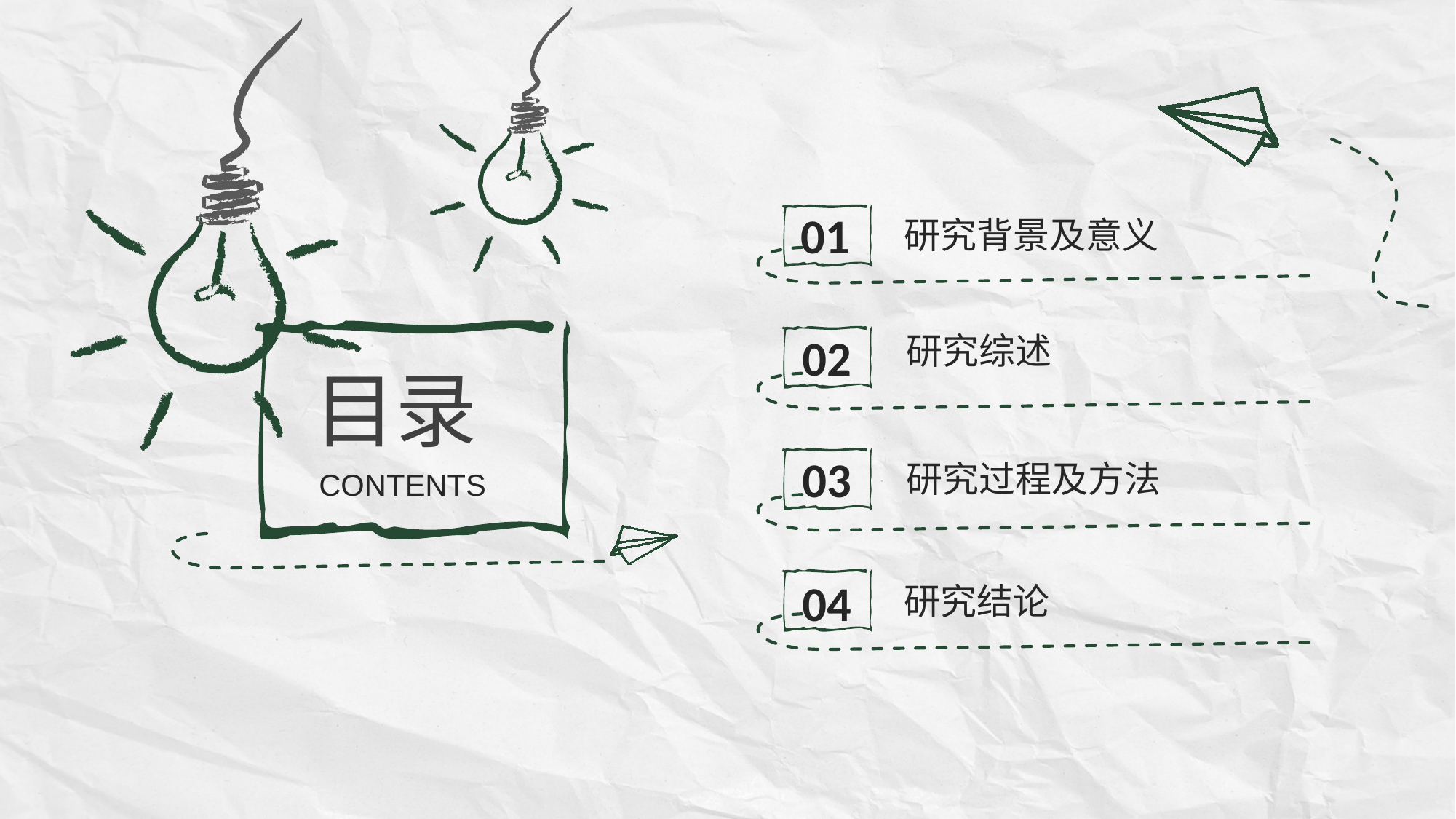

01

研究背景及意义

02
研究综述

目录

03

研究过程及方法
CONTENTS

04

研究结论